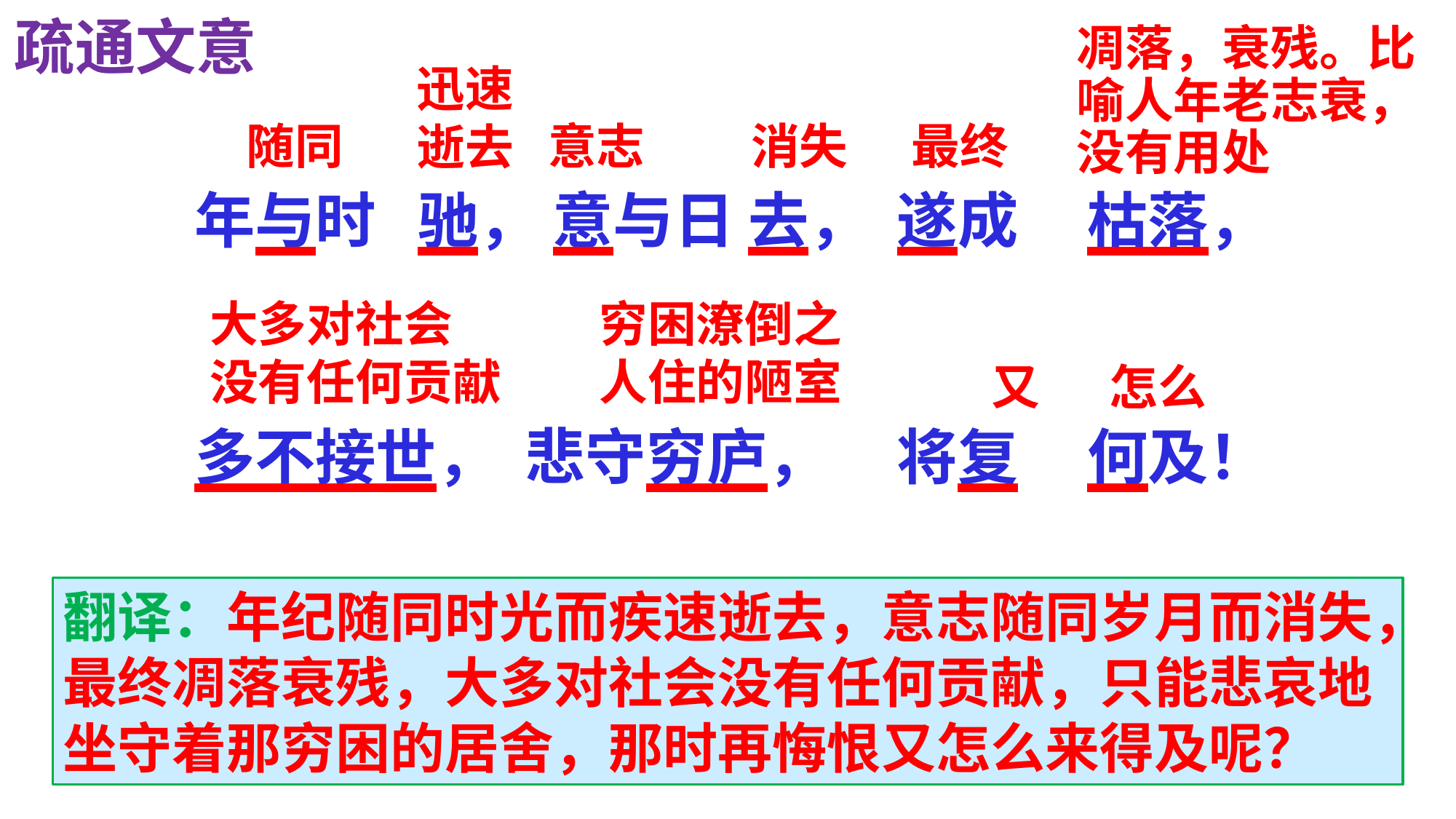

疏通文意
凋落，衰残。比喻人年老志衰，没有用处
迅速
逝去
随同
意志
消失
最终
年与时   驰， 意与日 去，  遂成     枯落，

多不接世，  悲守穷庐，     将复     何及！
大多对社会
没有任何贡献
穷困潦倒之
人住的陋室
又
怎么
翻译：年纪随同时光而疾速逝去，意志随同岁月而消失，最终凋落衰残，大多对社会没有任何贡献，只能悲哀地坐守着那穷困的居舍，那时再悔恨又怎么来得及呢？